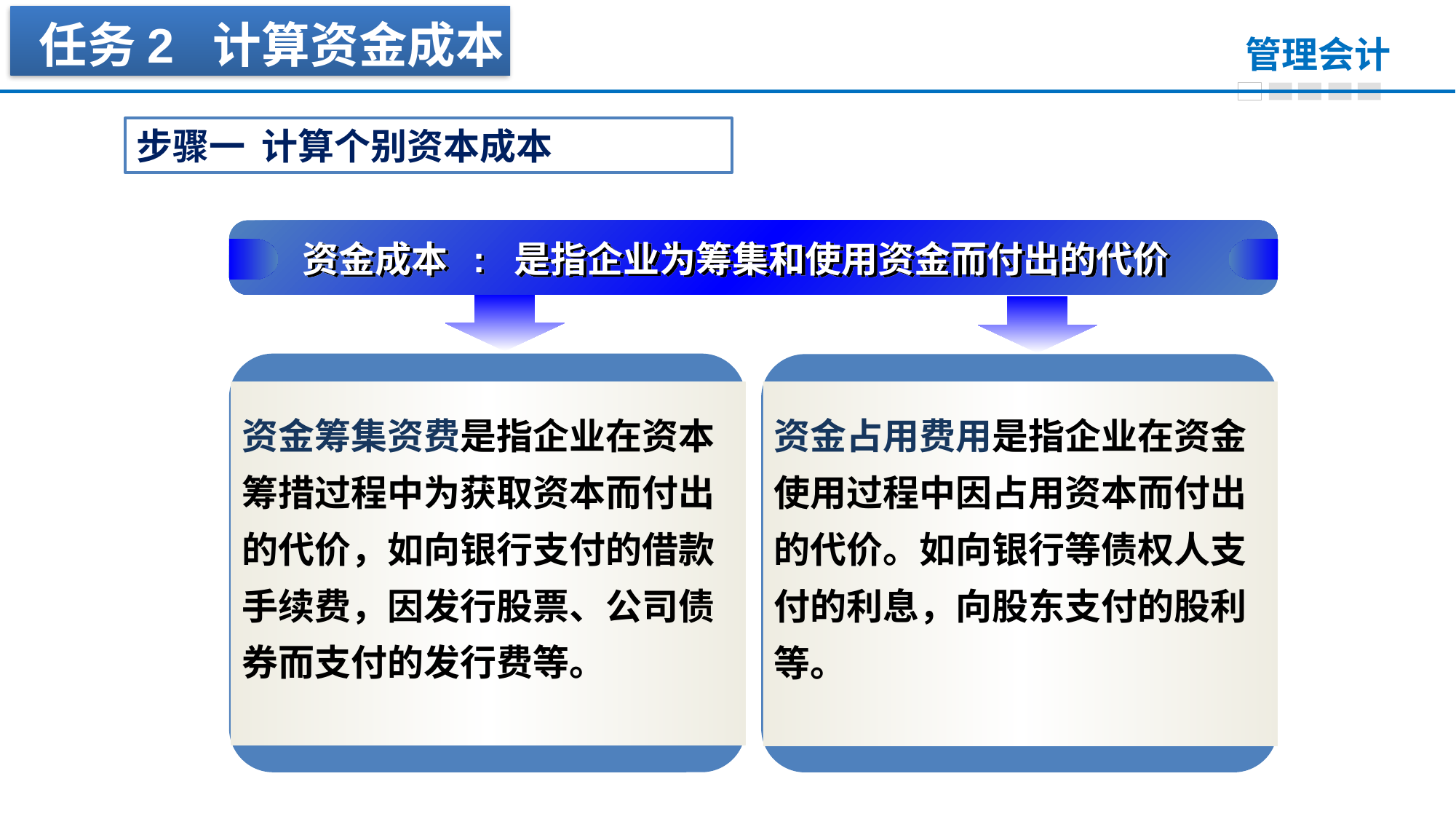

任务2  计算资金成本
步骤一  计算个别资本成本

 资金成本  :  是指企业为筹集和使用资金而付出的代价

资金筹集资费是指企业在资本筹措过程中为获取资本而付出的代价，如向银行支付的借款手续费，因发行股票、公司债券而支付的发行费等。

资金占用费用是指企业在资金使用过程中因占用资本而付出的代价。如向银行等债权人支付的利息，向股东支付的股利等。